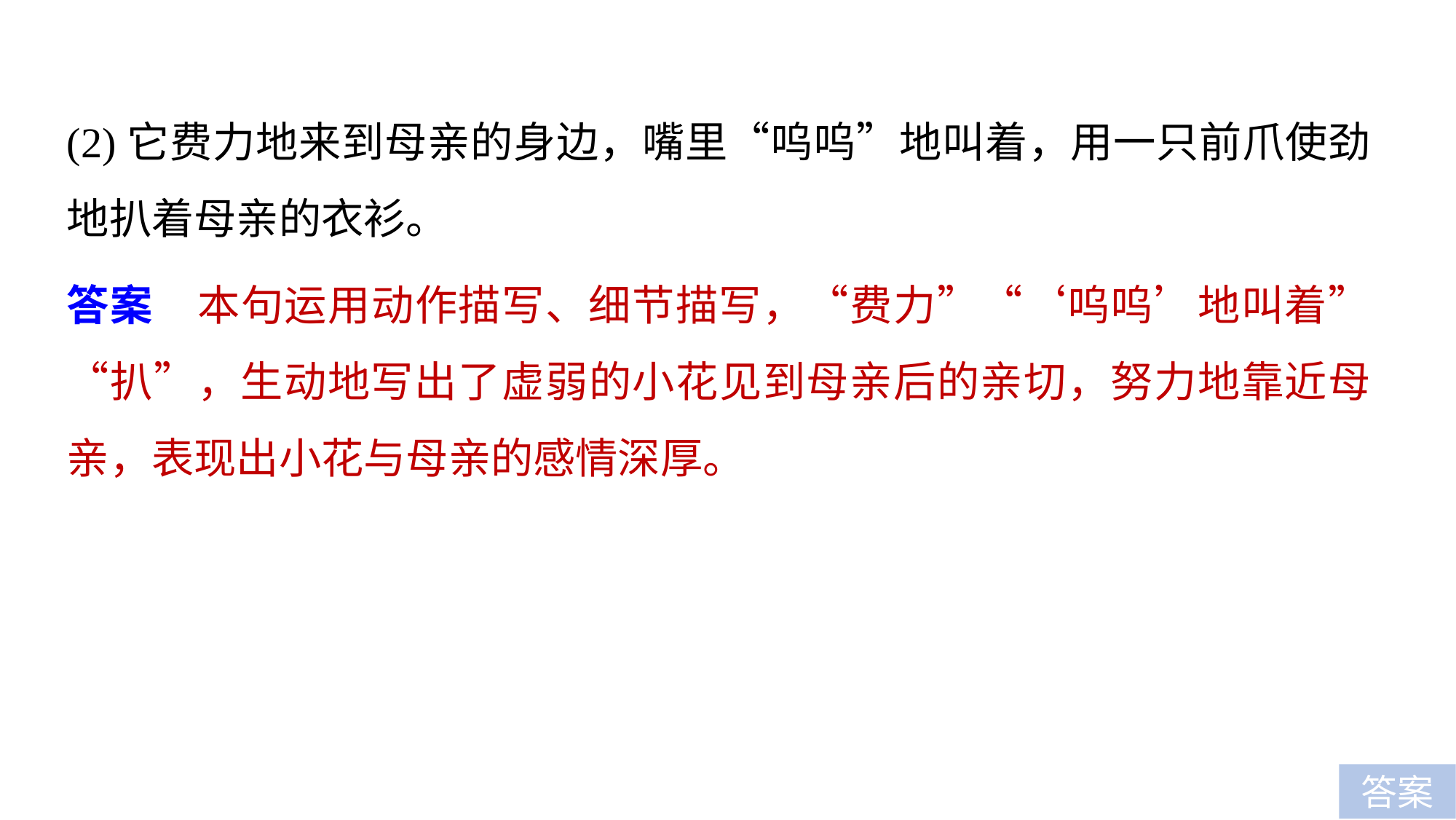

(2)它费力地来到母亲的身边，嘴里“呜呜”地叫着，用一只前爪使劲地扒着母亲的衣衫。
答案　本句运用动作描写、细节描写，“费力”“‘呜呜’地叫着”“扒”，生动地写出了虚弱的小花见到母亲后的亲切，努力地靠近母亲，表现出小花与母亲的感情深厚。
答案